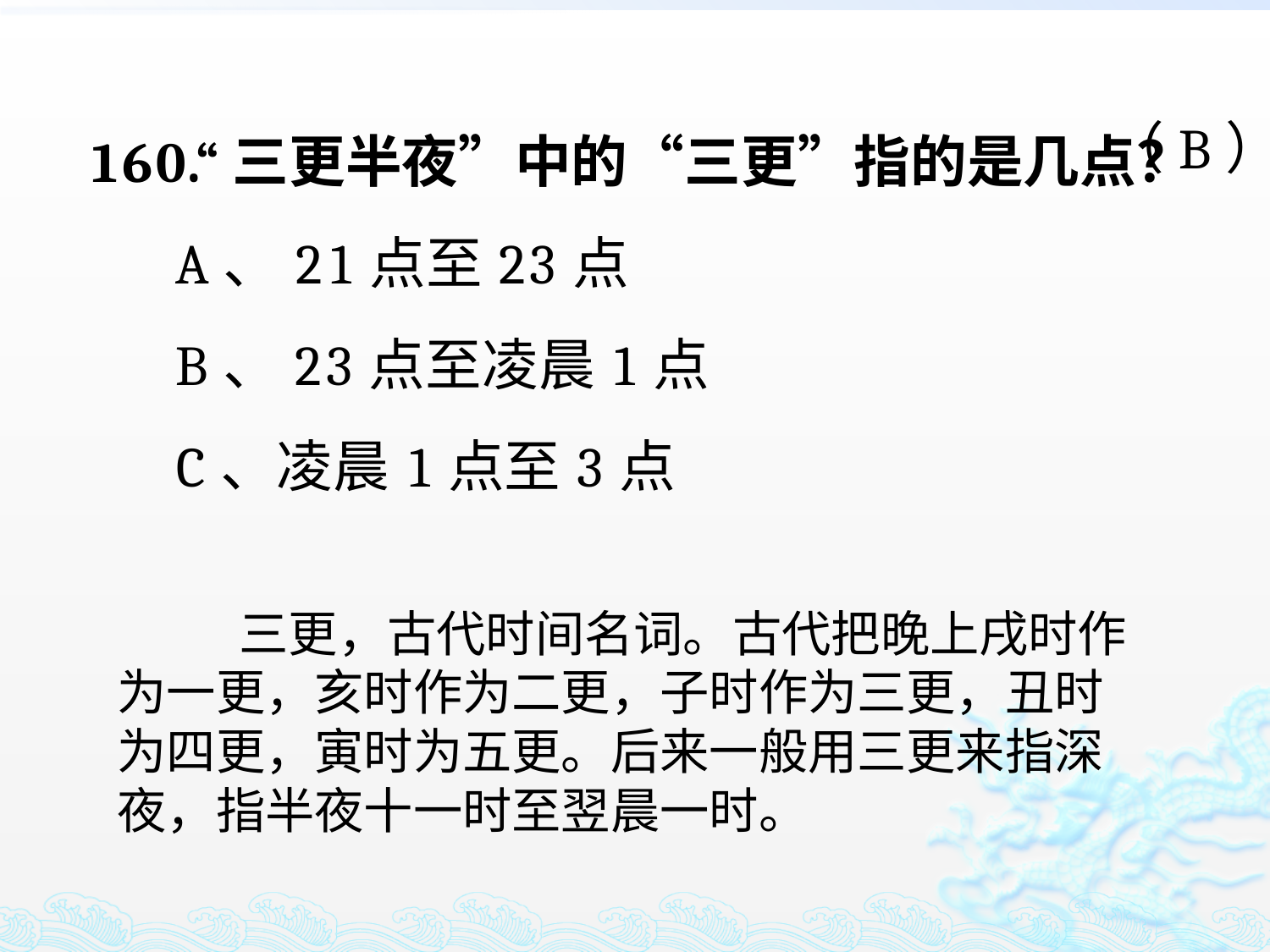

160.“三更半夜”中的“三更”指的是几点？
       A、21点至23点
       B、23点至凌晨1点
       C、凌晨1点至3点
（B）
          三更，古代时间名词。古代把晚上戌时作为一更，亥时作为二更，子时作为三更，丑时为四更，寅时为五更。后来一般用三更来指深夜，指半夜十一时至翌晨一时。